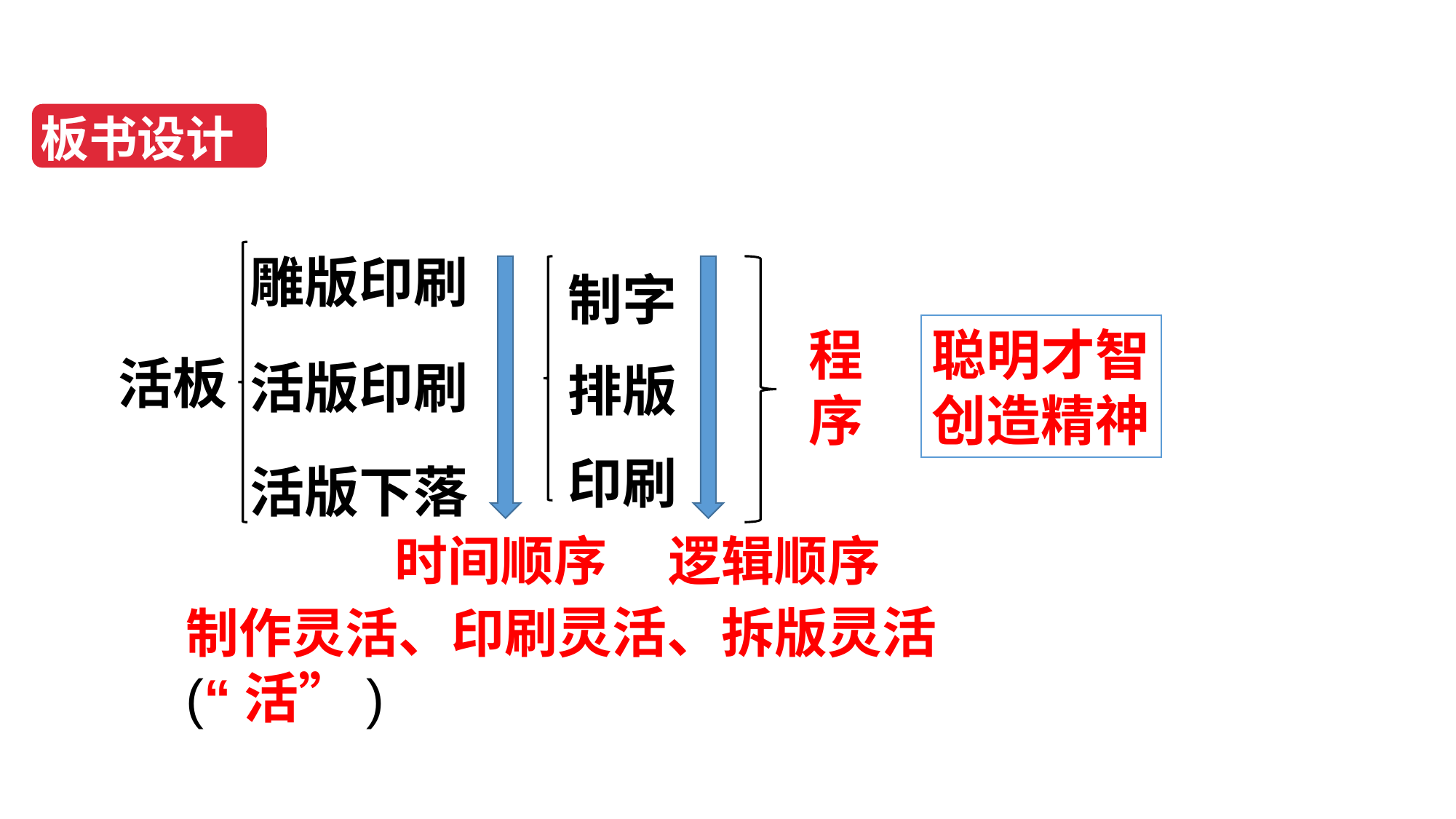

板书设计

雕版印刷
活版印刷
活版下落
制字
排版
印刷

程序
聪明才智
创造精神
活板
时间顺序
逻辑顺序
制作灵活、印刷灵活、拆版灵活(“活”)